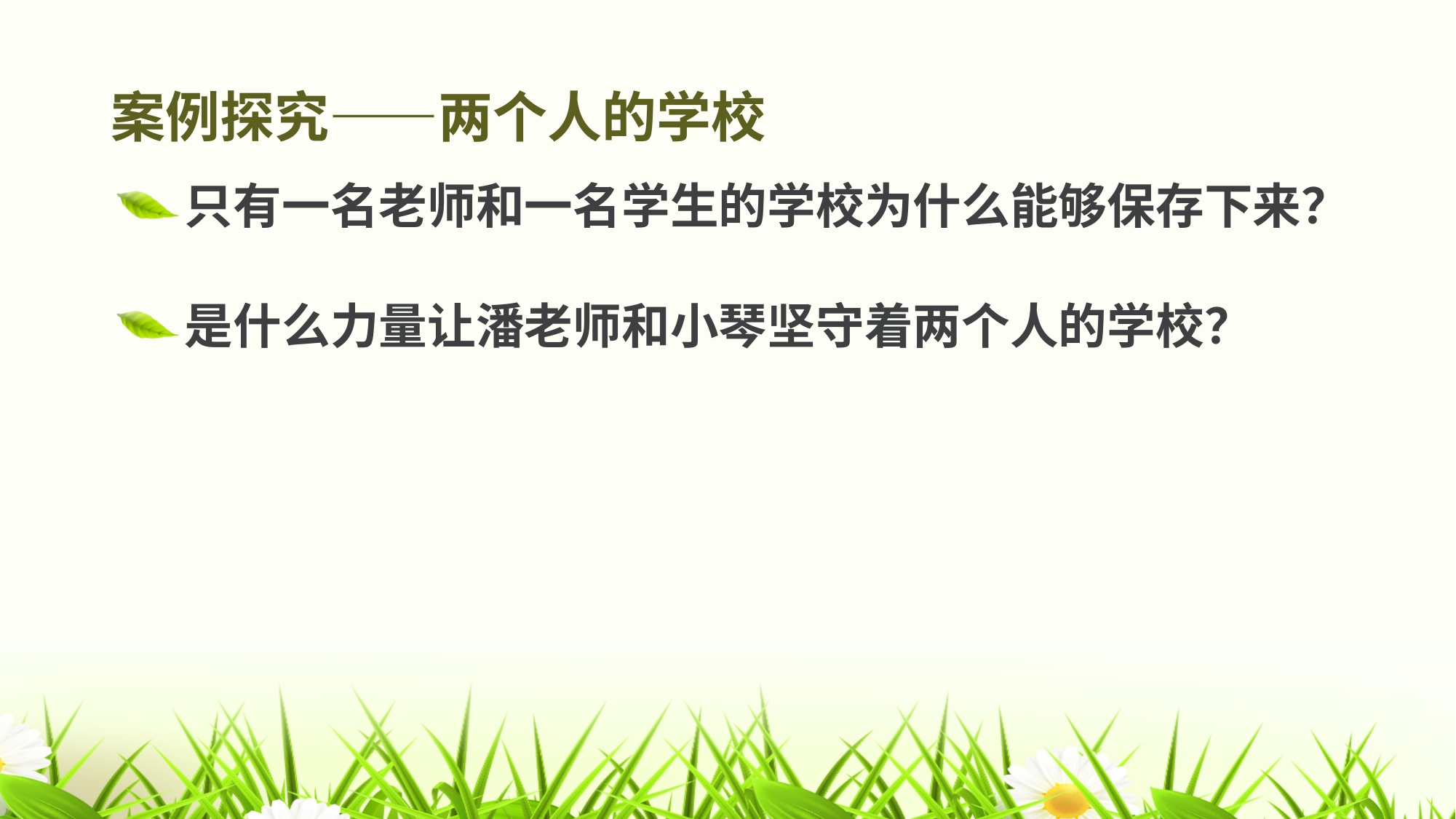

# 案例探究——两个人的学校
只有一名老师和一名学生的学校为什么能够保存下来？
是什么力量让潘老师和小琴坚守着两个人的学校？